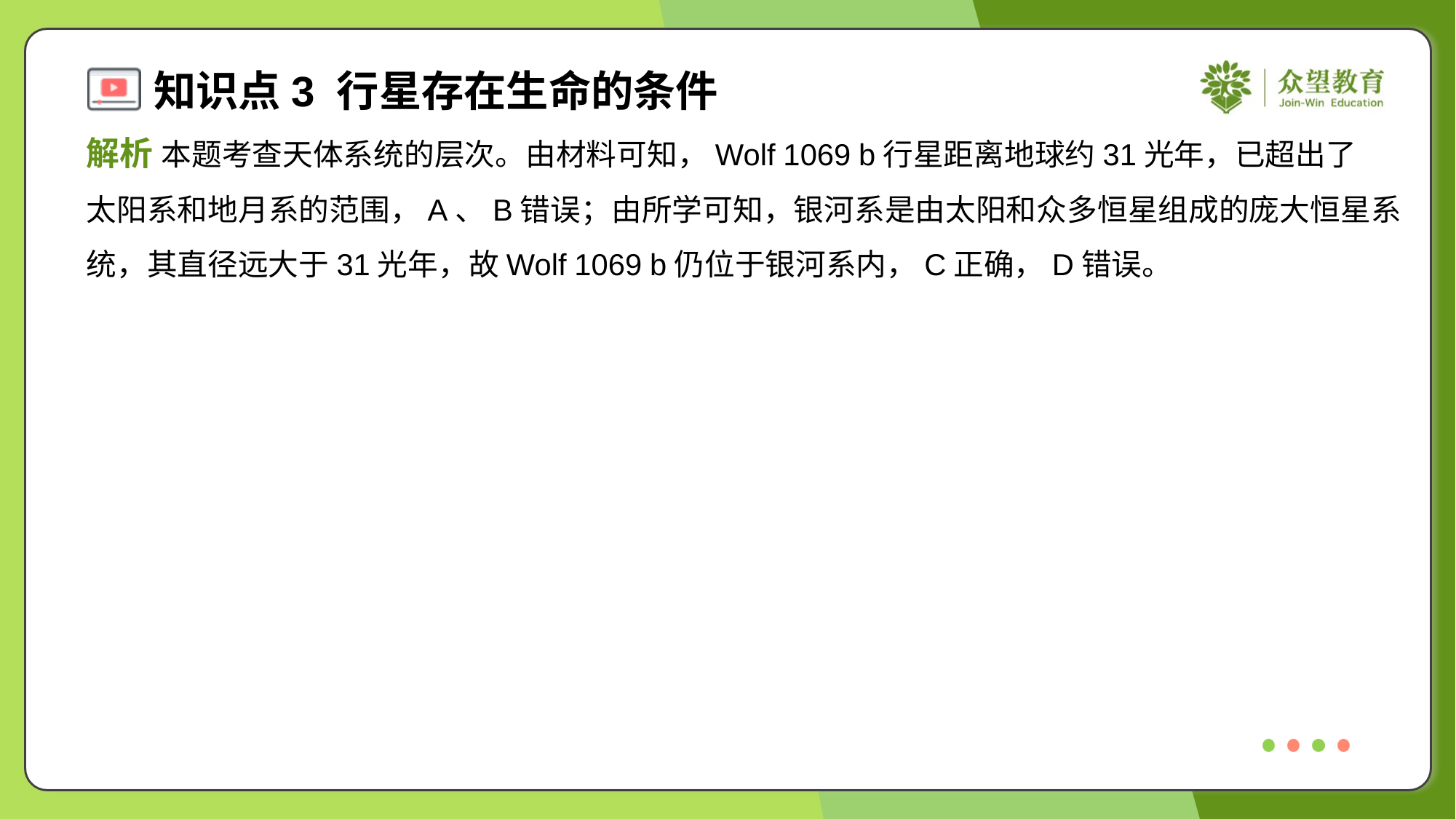

解析 本题考查天体系统的层次。由材料可知，Wolf 1069 b行星距离地球约31光年，已超出了
太阳系和地月系的范围，A、B错误；由所学可知，银河系是由太阳和众多恒星组成的庞大恒星系
统，其直径远大于31光年，故Wolf 1069 b仍位于银河系内，C正确，D错误。